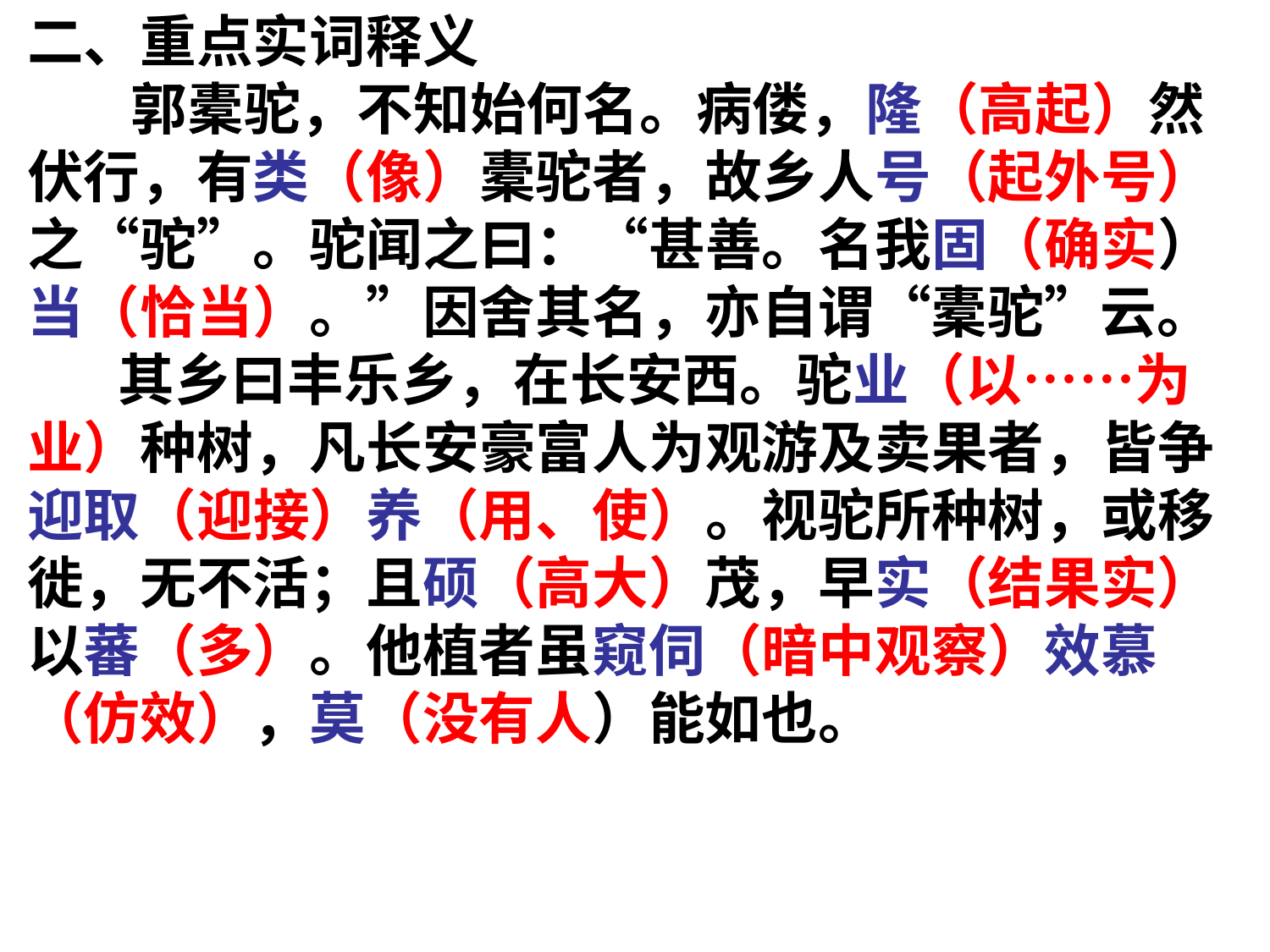

二、重点实词释义
       郭橐驼，不知始何名。病偻，隆（高起）然伏行，有类（像）橐驼者，故乡人号（起外号）之“驼”。驼闻之曰：“甚善。名我固（确实）当（恰当）。”因舍其名，亦自谓“橐驼”云。
      其乡曰丰乐乡，在长安西。驼业（以……为业）种树，凡长安豪富人为观游及卖果者，皆争迎取（迎接）养（用、使）。视驼所种树，或移徙，无不活；且硕（高大）茂，早实（结果实）以蕃（多）。他植者虽窥伺（暗中观察）效慕（仿效），莫（没有人）能如也。